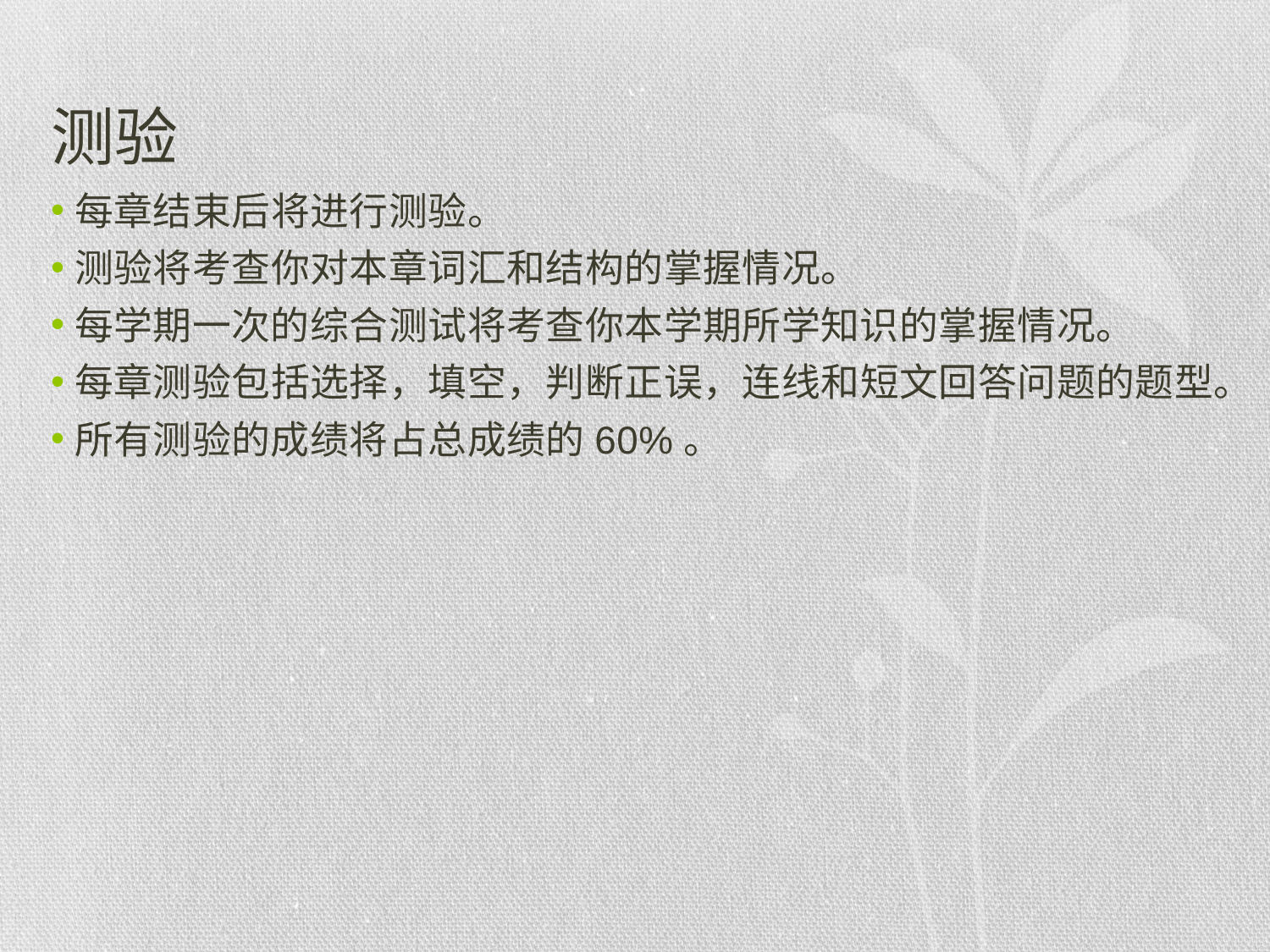

# 测验
每章结束后将进行测验。
测验将考查你对本章词汇和结构的掌握情况。
每学期一次的综合测试将考查你本学期所学知识的掌握情况。
每章测验包括选择，填空，判断正误，连线和短文回答问题的题型。
所有测验的成绩将占总成绩的60%。